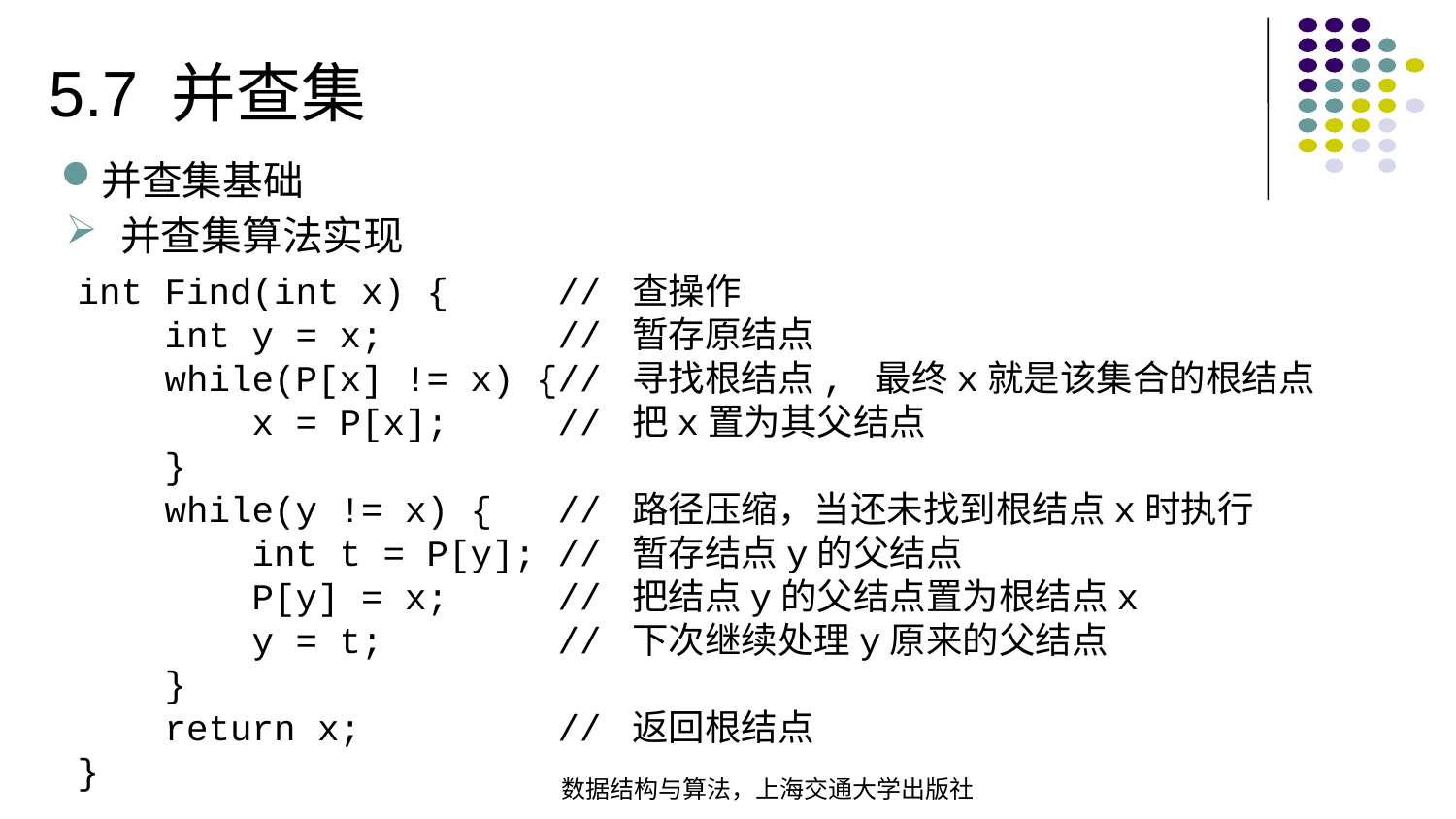

5.7 并查集
并查集基础
并查集算法实现
int Find(int x) {     // 查操作    int y = x;        // 暂存原结点    while(P[x] != x) {// 寻找根结点, 最终x就是该集合的根结点        x = P[x];     // 把x置为其父结点    }    while(y != x) {   // 路径压缩，当还未找到根结点x时执行        int t = P[y]; // 暂存结点y的父结点        P[y] = x;     // 把结点y的父结点置为根结点x        y = t;        // 下次继续处理y原来的父结点    }    return x;         // 返回根结点
}